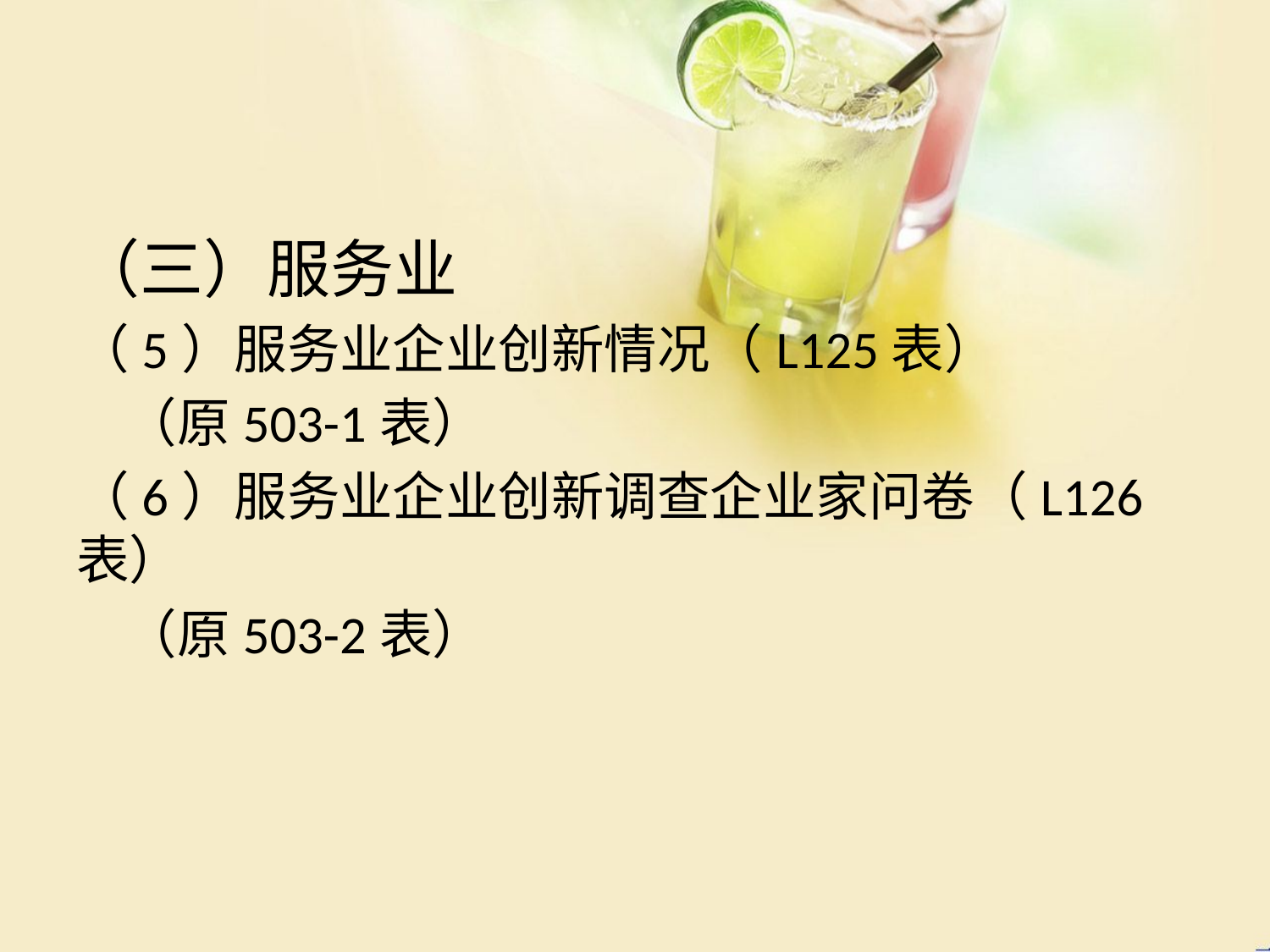

#
（三）服务业
（5）服务业企业创新情况（L125表）
   （原503-1表）
（6）服务业企业创新调查企业家问卷（L126表）
   （原503-2表）